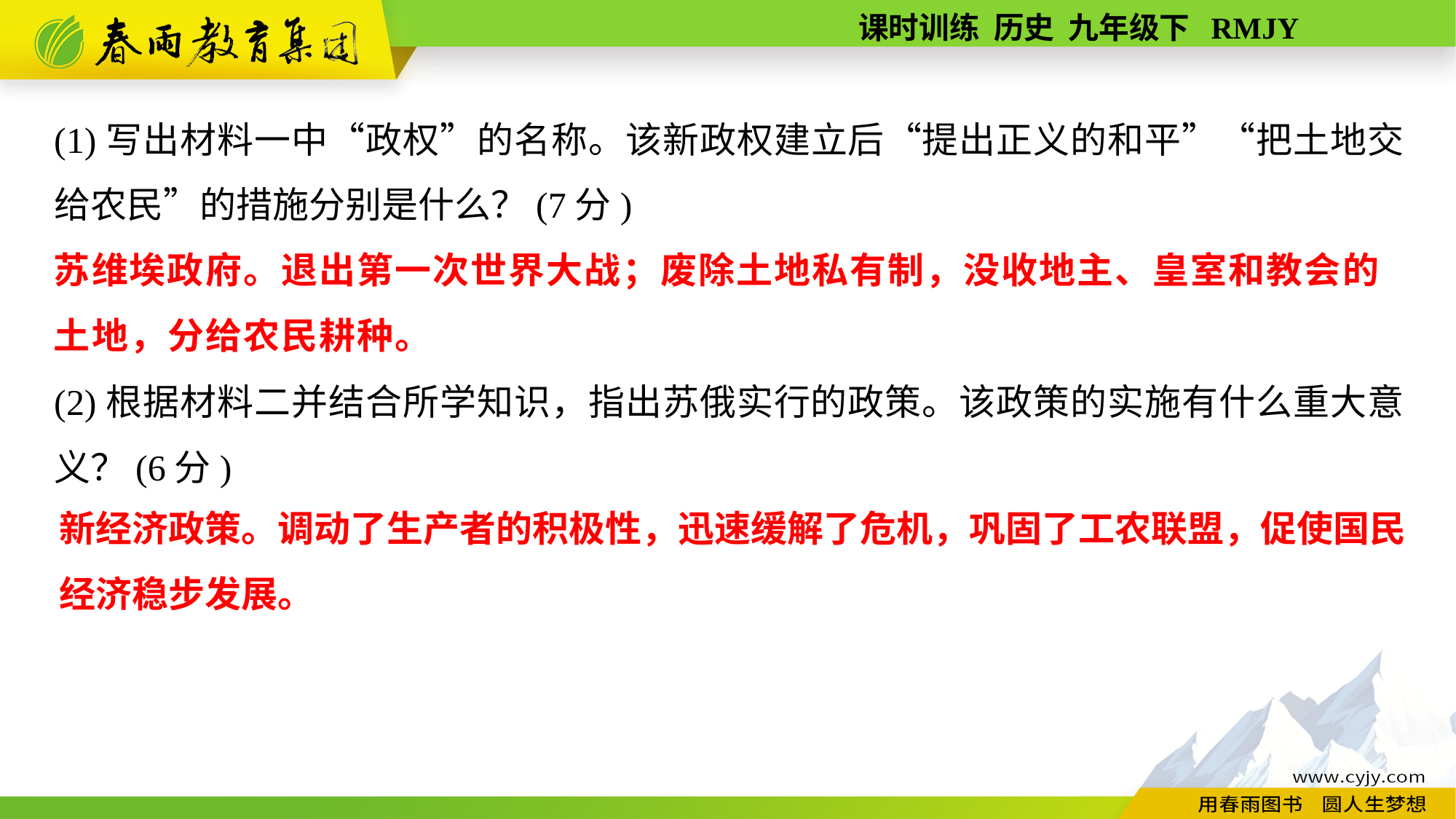

(1)写出材料一中“政权”的名称。该新政权建立后“提出正义的和平”“把土地交给农民”的措施分别是什么？(7分)

(2)根据材料二并结合所学知识，指出苏俄实行的政策。该政策的实施有什么重大意义？(6分)
苏维埃政府。退出第一次世界大战；废除土地私有制，没收地主、皇室和教会的土地，分给农民耕种。
新经济政策。调动了生产者的积极性，迅速缓解了危机，巩固了工农联盟，促使国民经济稳步发展。